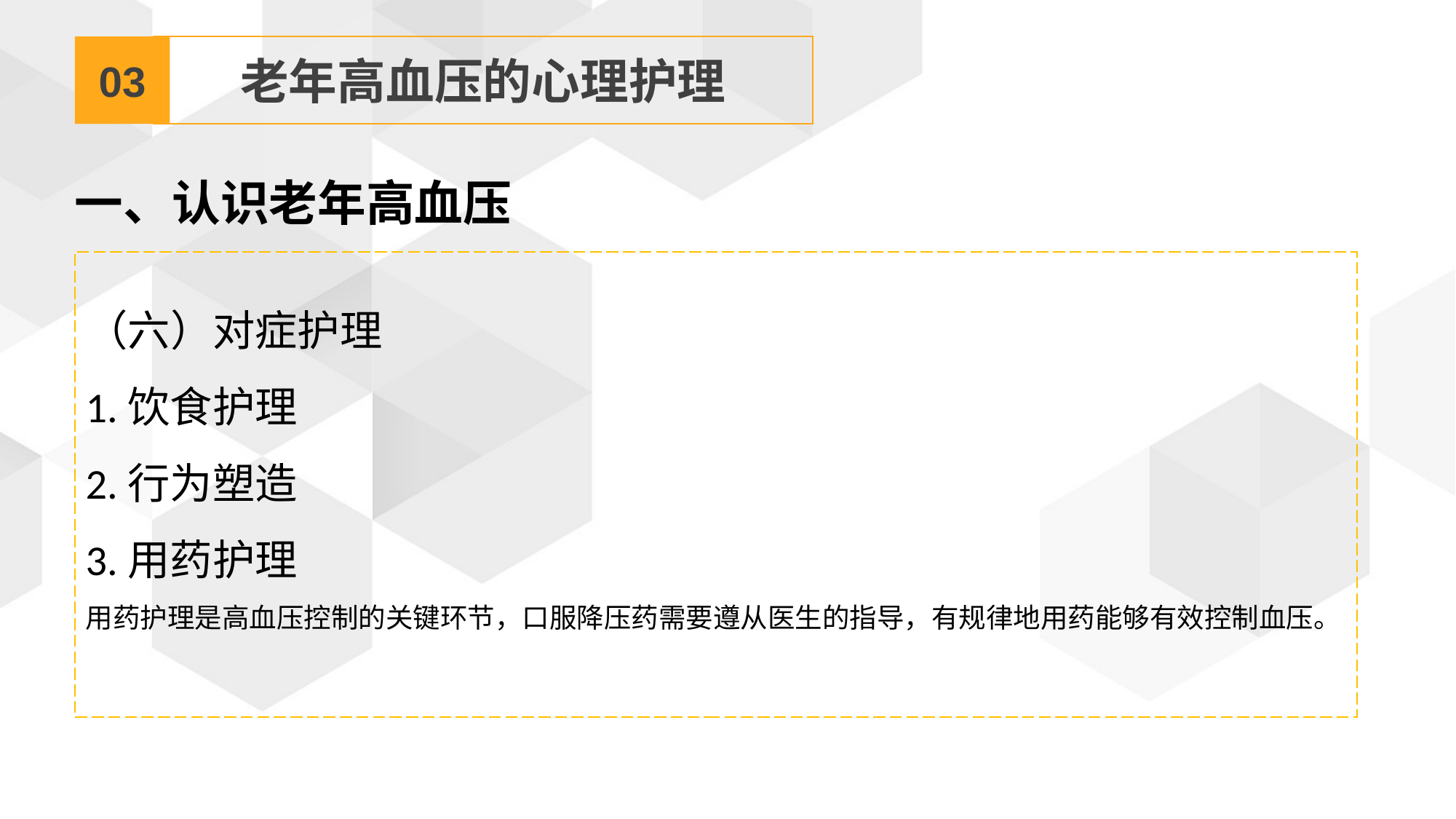

03
老年高血压的心理护理
一、认识老年高血压

（六）对症护理
1.饮食护理
2.行为塑造
3.用药护理
用药护理是高血压控制的关键环节，口服降压药需要遵从医生的指导，有规律地用药能够有效控制血压。